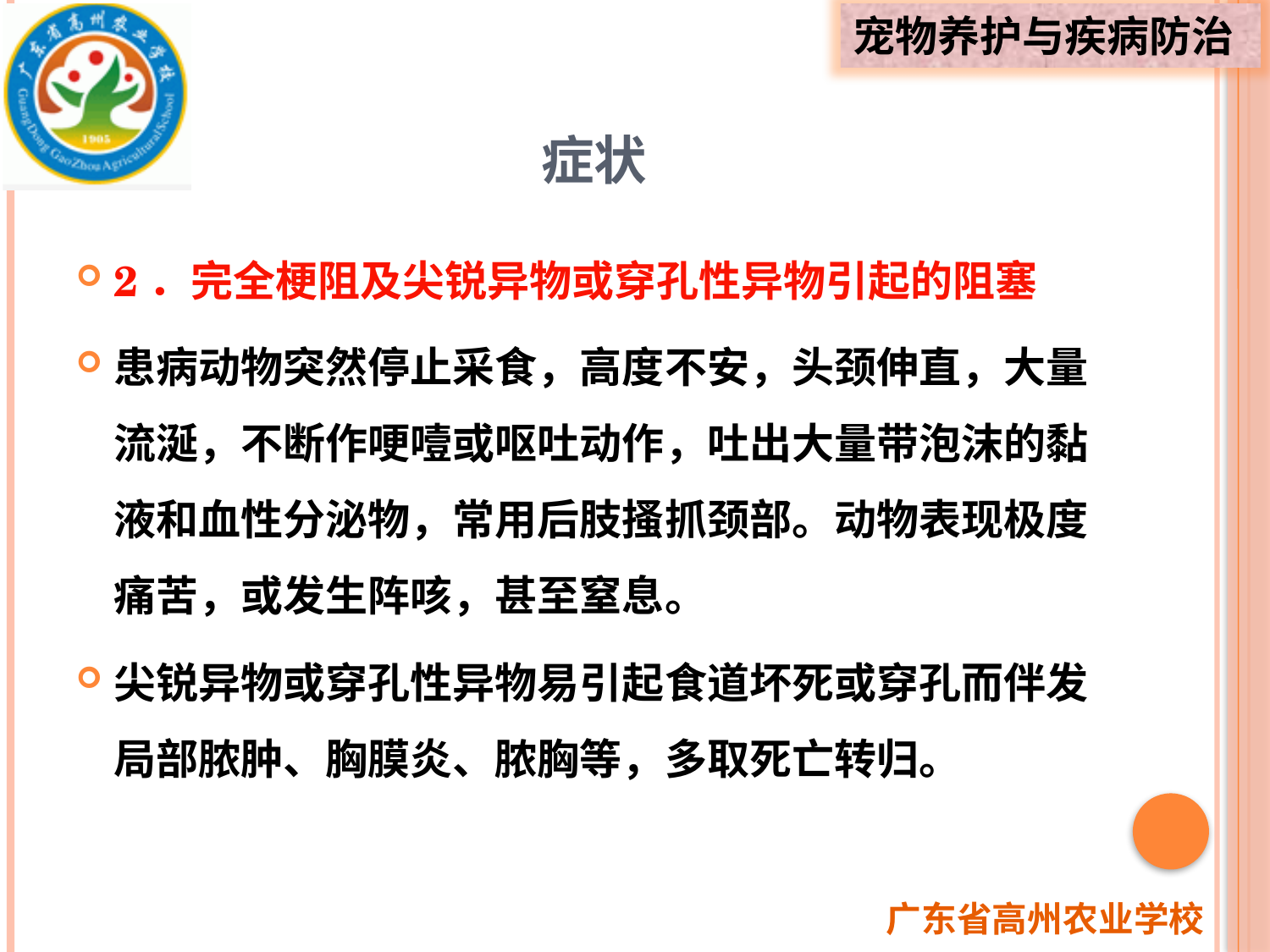

# 症状
2．完全梗阻及尖锐异物或穿孔性异物引起的阻塞
患病动物突然停止采食，高度不安，头颈伸直，大量流涎，不断作哽噎或呕吐动作，吐出大量带泡沫的黏液和血性分泌物，常用后肢搔抓颈部。动物表现极度痛苦，或发生阵咳，甚至窒息。
尖锐异物或穿孔性异物易引起食道坏死或穿孔而伴发局部脓肿、胸膜炎、脓胸等，多取死亡转归。